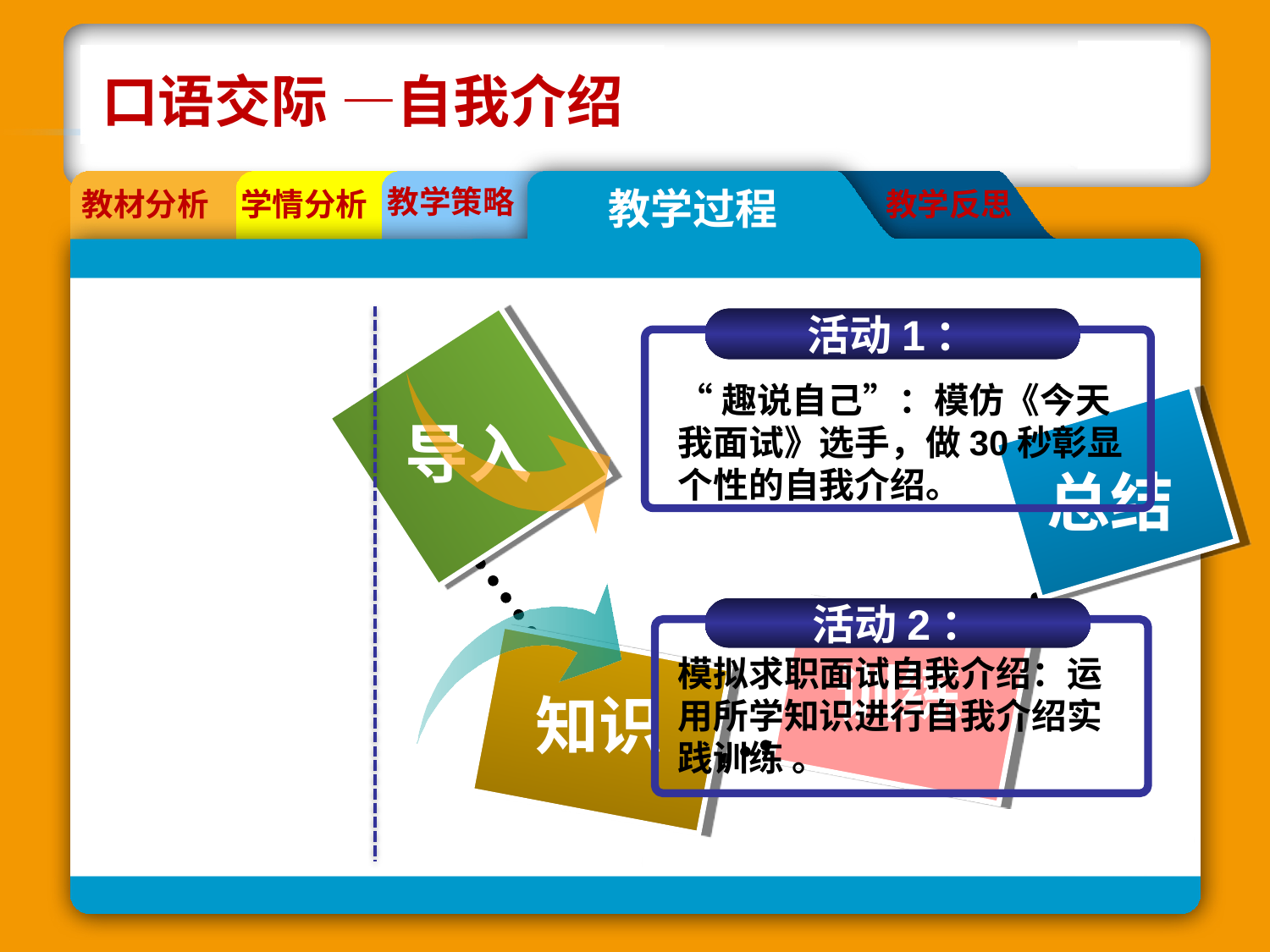

口语交际 —自我介绍
教学策略
教学过程
教材分析
学情分析
教学反思
活动1：

导入
“趣说自己”：模仿《今天我面试》选手，做30秒彰显个性的自我介绍。

总结

活动2：

训练

模拟求职面试自我介绍：运用所学知识进行自我介绍实践训练 。

知识